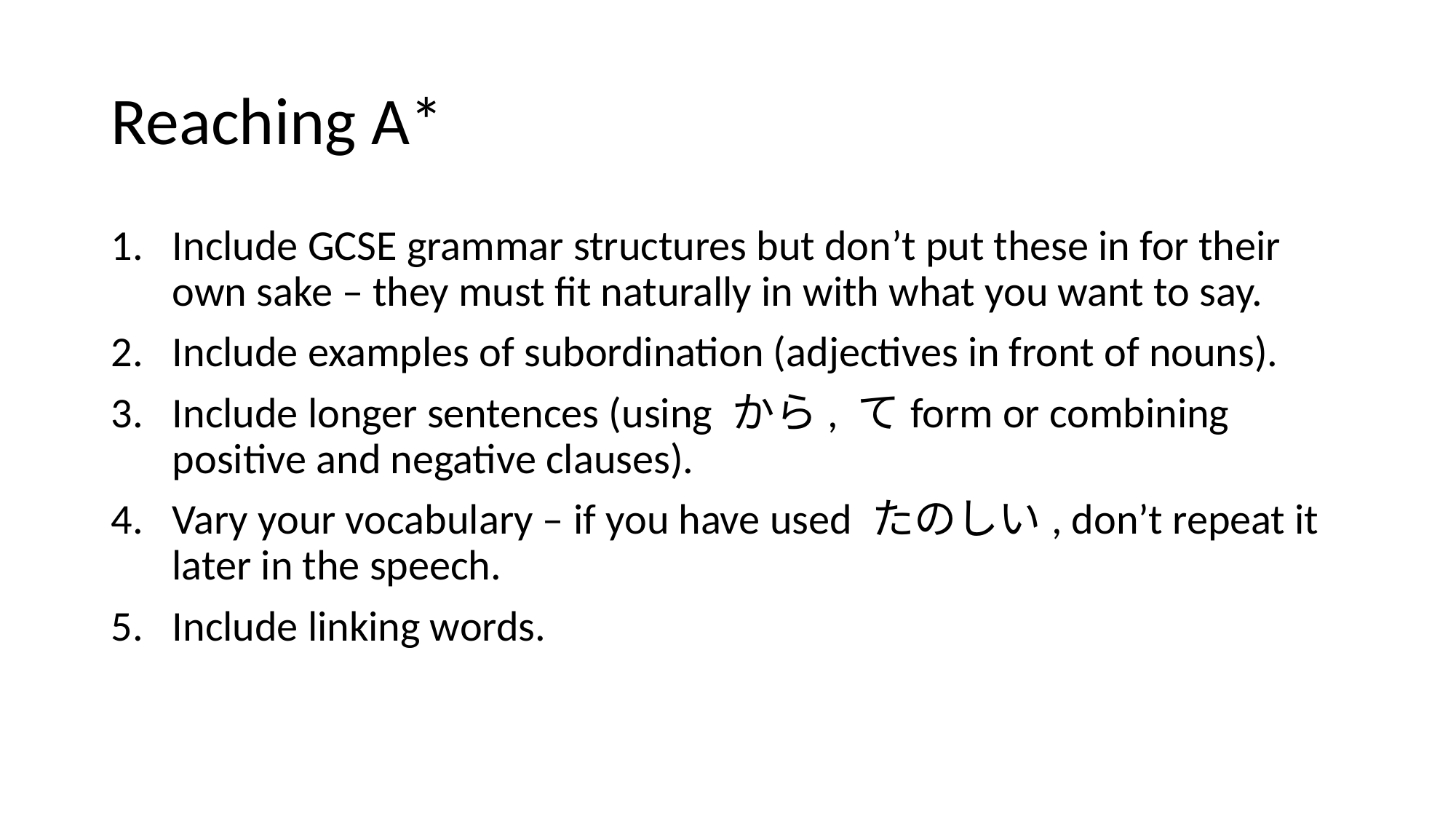

# Reaching A*
Include GCSE grammar structures but don’t put these in for their own sake – they must fit naturally in with what you want to say.
Include examples of subordination (adjectives in front of nouns).
Include longer sentences (using から, てform or combining positive and negative clauses).
Vary your vocabulary – if you have used たのしい, don’t repeat it later in the speech.
Include linking words.